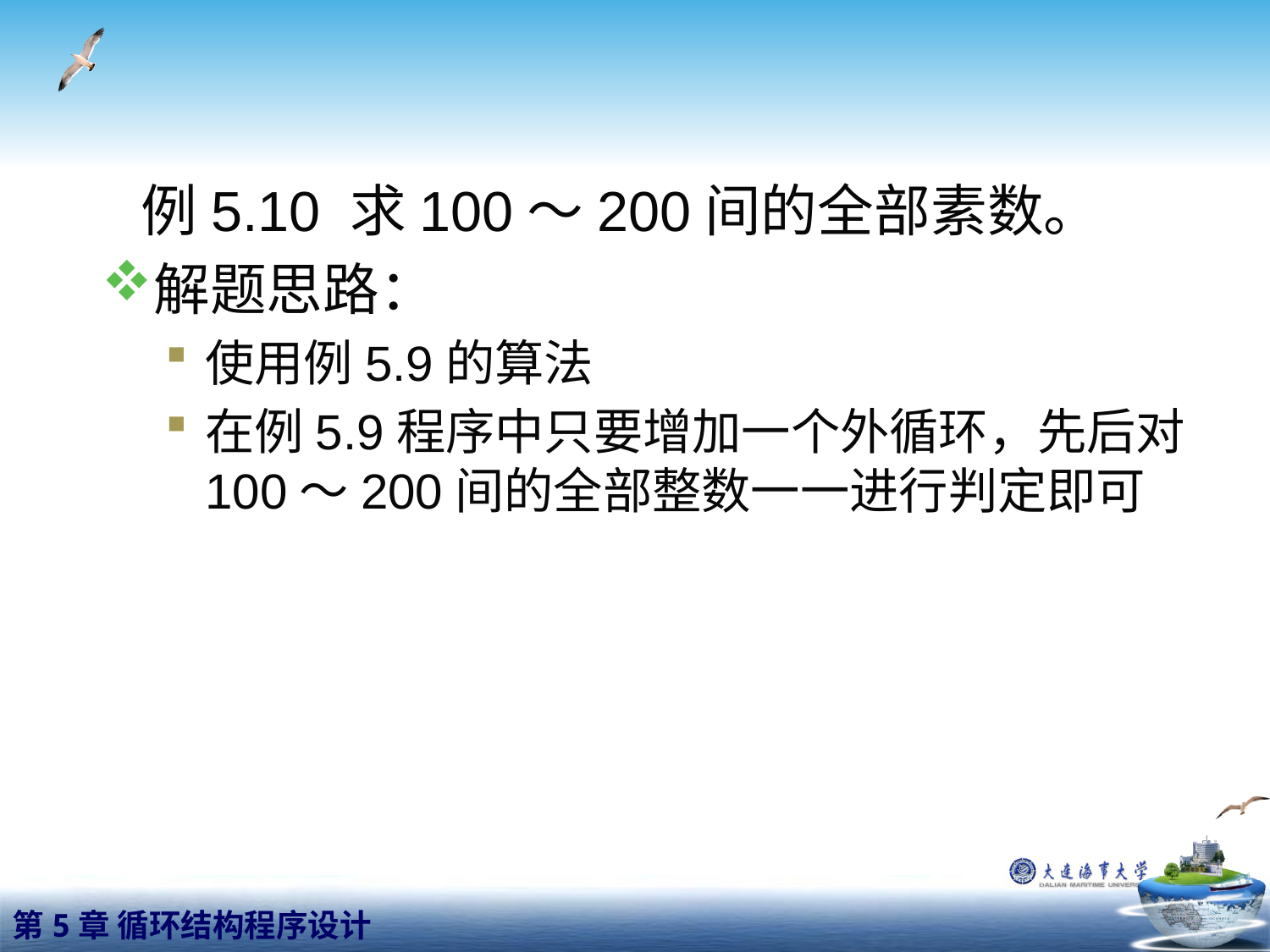

例5.10 求100～200间的全部素数。
解题思路：
使用例5.9的算法
在例5.9程序中只要增加一个外循环，先后对100～200间的全部整数一一进行判定即可